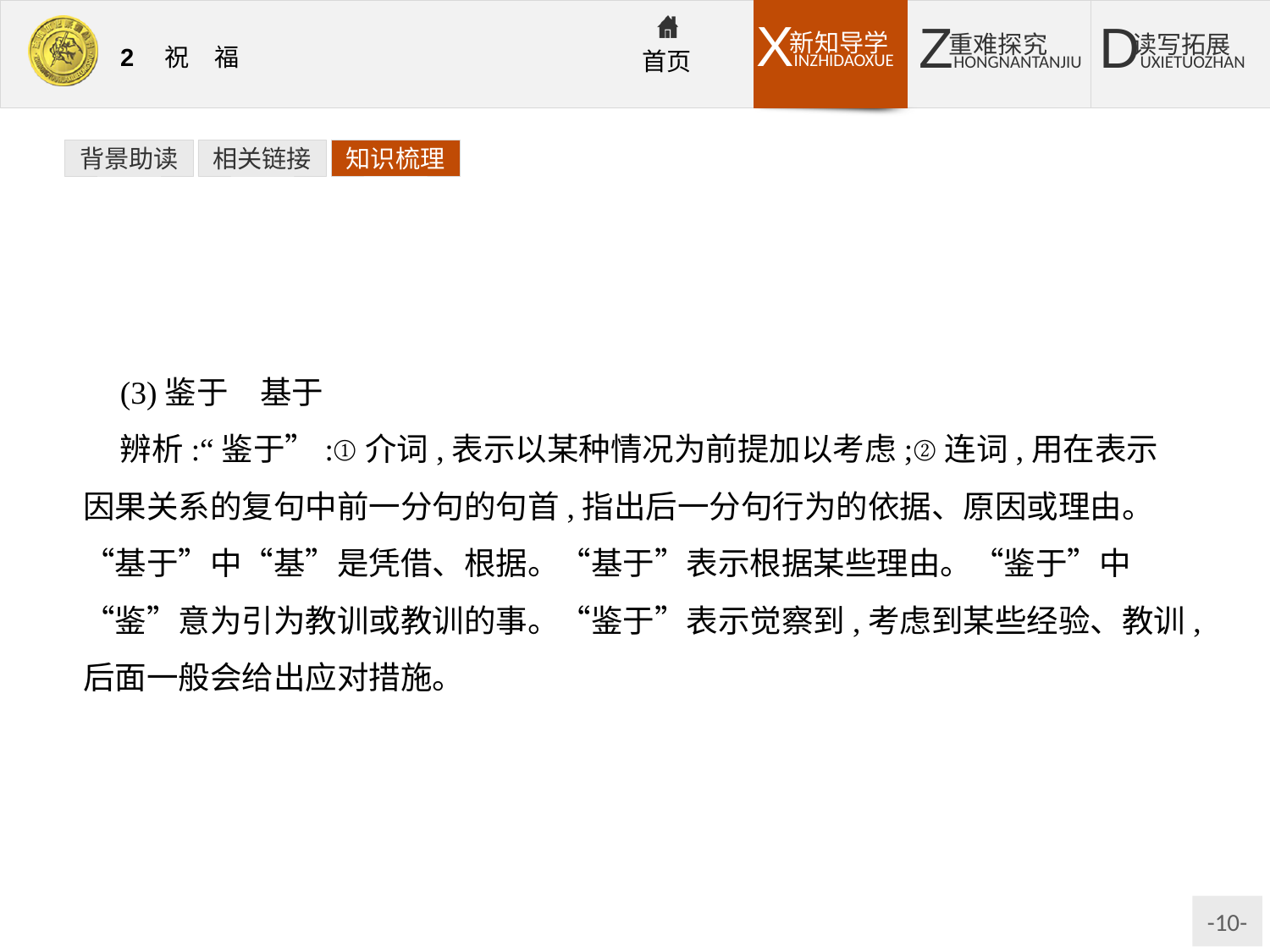

背景助读
相关链接
知识梳理
(3)鉴于　基于
辨析:“鉴于”:①介词,表示以某种情况为前提加以考虑;②连词,用在表示因果关系的复句中前一分句的句首,指出后一分句行为的依据、原因或理由。“基于”中“基”是凭借、根据。“基于”表示根据某些理由。“鉴于”中“鉴”意为引为教训或教训的事。“鉴于”表示觉察到,考虑到某些经验、教训,后面一般会给出应对措施。